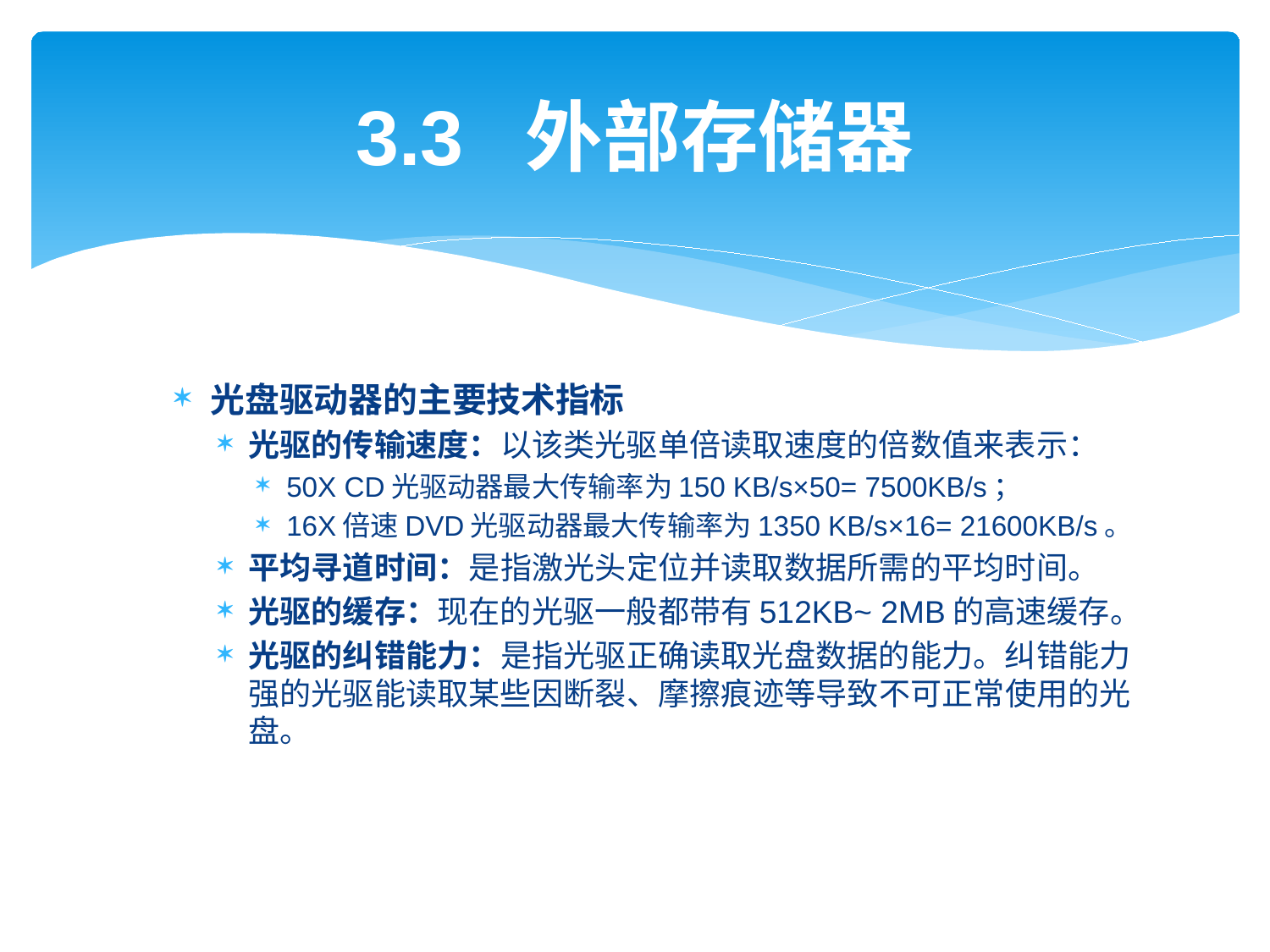

# 3.3  外部存储器
光盘驱动器的主要技术指标
光驱的传输速度：以该类光驱单倍读取速度的倍数值来表示：
50X CD光驱动器最大传输率为150 KB/s×50= 7500KB/s；
16X倍速DVD光驱动器最大传输率为1350 KB/s×16= 21600KB/s。
平均寻道时间：是指激光头定位并读取数据所需的平均时间。
光驱的缓存：现在的光驱一般都带有512KB~ 2MB的高速缓存。
光驱的纠错能力：是指光驱正确读取光盘数据的能力。纠错能力强的光驱能读取某些因断裂、摩擦痕迹等导致不可正常使用的光盘。